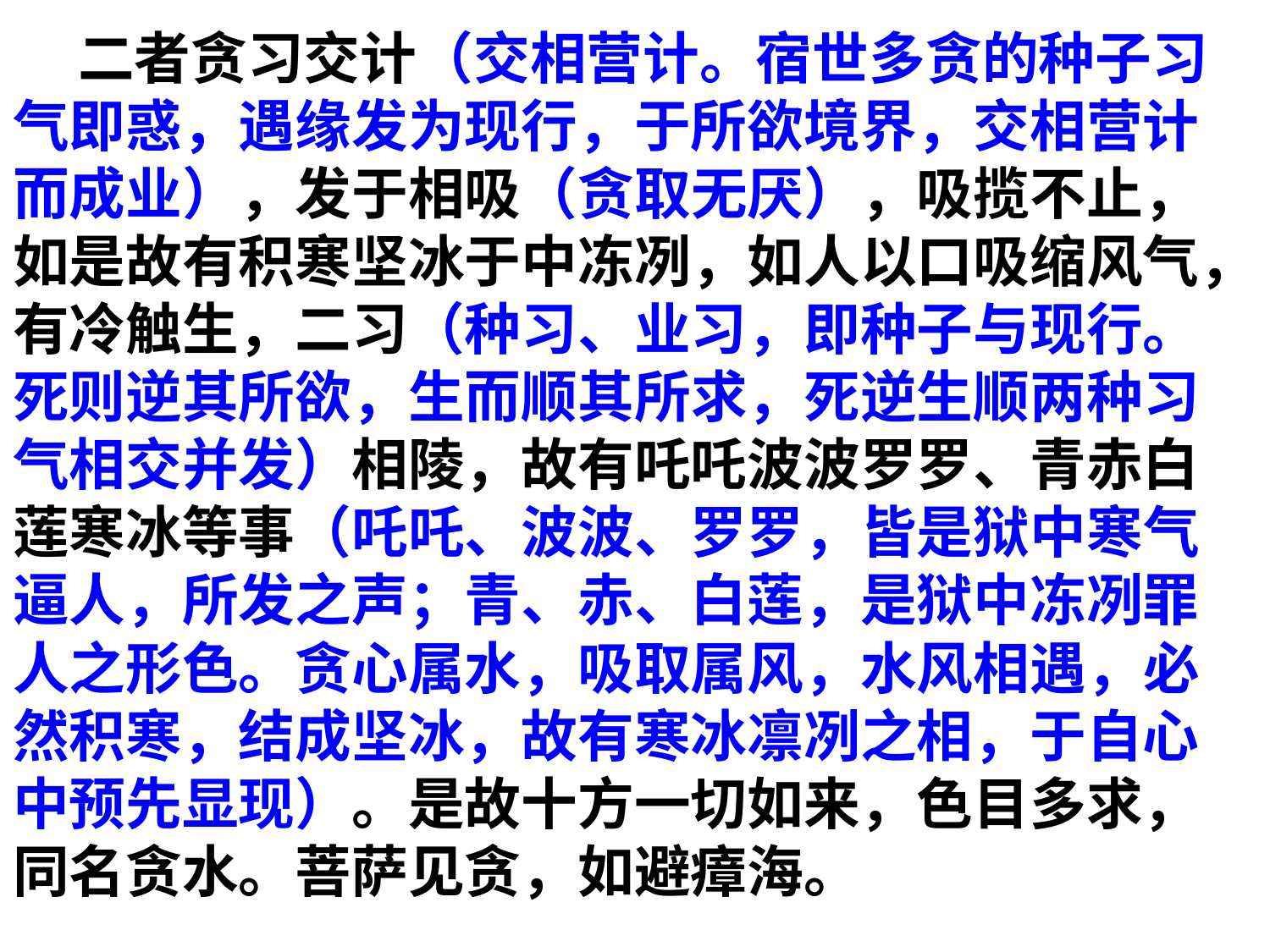

二者贪习交计（交相营计。宿世多贪的种子习气即惑，遇缘发为现行，于所欲境界，交相营计而成业），发于相吸（贪取无厌），吸揽不止，如是故有积寒坚冰于中冻冽，如人以口吸缩风气，有冷触生，二习（种习、业习，即种子与现行。死则逆其所欲，生而顺其所求，死逆生顺两种习气相交并发）相陵，故有吒吒波波罗罗、青赤白莲寒冰等事（吒吒、波波、罗罗，皆是狱中寒气逼人，所发之声；青、赤、白莲，是狱中冻冽罪人之形色。贪心属水，吸取属风，水风相遇，必然积寒，结成坚冰，故有寒冰凛冽之相，于自心中预先显现）。是故十方一切如来，色目多求，同名贪水。菩萨见贪，如避瘴海。